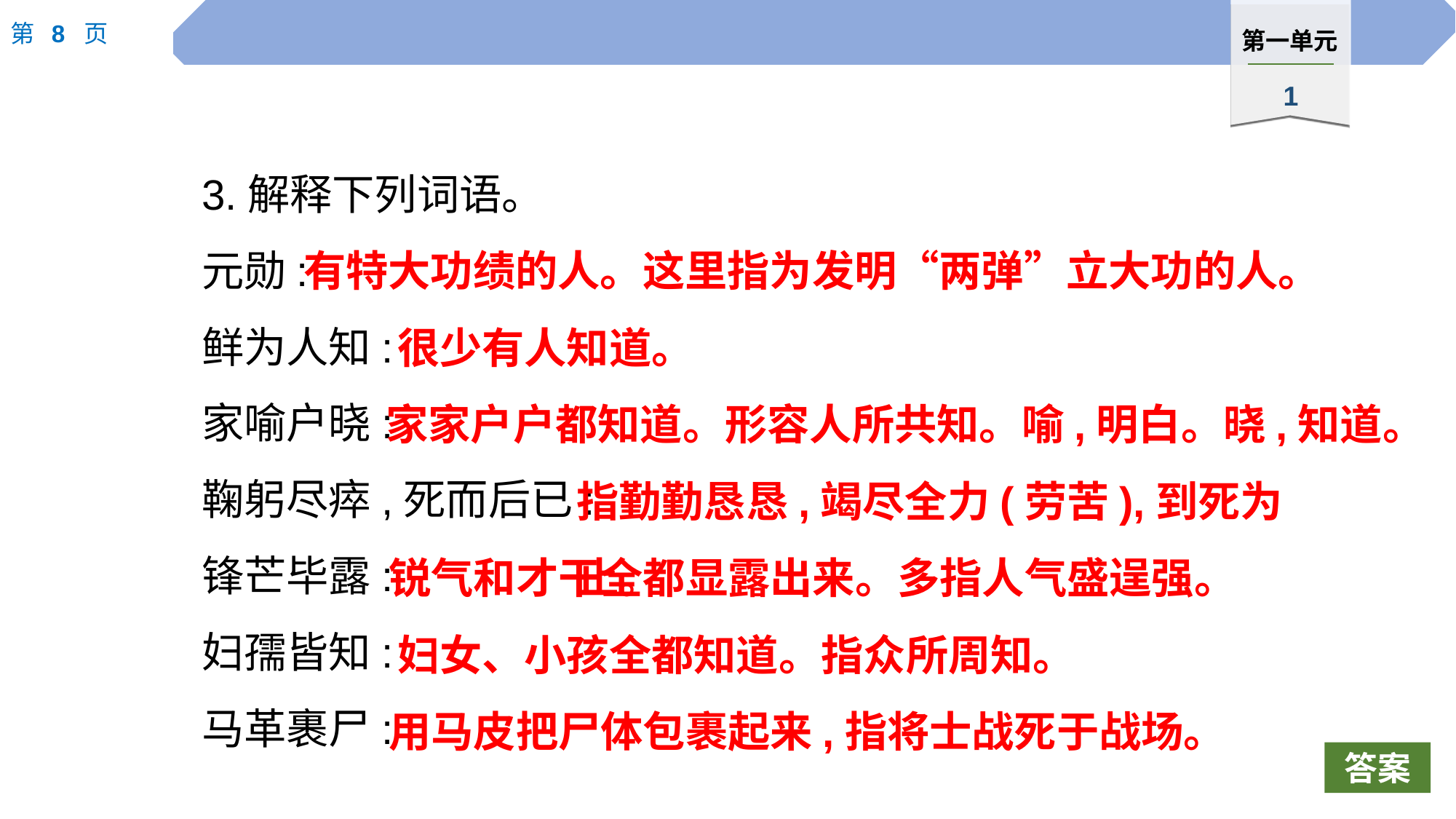

3.解释下列词语。
元勋:
鲜为人知:
家喻户晓:
鞠躬尽瘁,死而后已:
锋芒毕露:
妇孺皆知:
马革裹尸:
有特大功绩的人。这里指为发明“两弹”立大功的人。
很少有人知道。
家家户户都知道。形容人所共知。喻,明白。晓,知道。
指勤勤恳恳,竭尽全力(劳苦),到死为止。
锐气和才干全都显露出来。多指人气盛逞强。
妇女、小孩全都知道。指众所周知。
用马皮把尸体包裹起来,指将士战死于战场。
答案